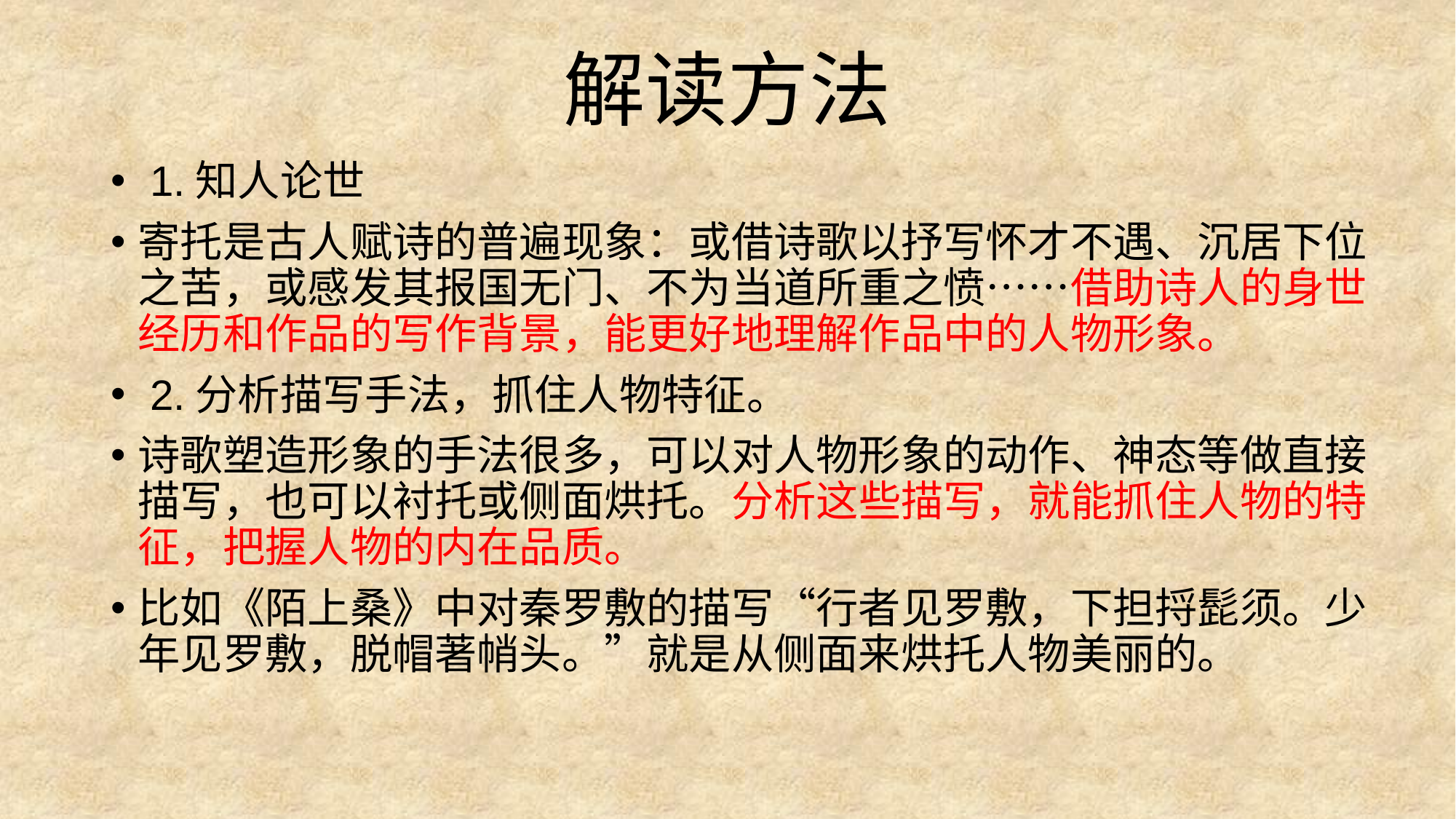

# 解读方法
 1.知人论世
寄托是古人赋诗的普遍现象：或借诗歌以抒写怀才不遇、沉居下位之苦，或感发其报国无门、不为当道所重之愤……借助诗人的身世经历和作品的写作背景，能更好地理解作品中的人物形象。
 2.分析描写手法，抓住人物特征。
诗歌塑造形象的手法很多，可以对人物形象的动作、神态等做直接描写，也可以衬托或侧面烘托。分析这些描写，就能抓住人物的特征，把握人物的内在品质。
比如《陌上桑》中对秦罗敷的描写“行者见罗敷，下担捋髭须。少年见罗敷，脱帽著帩头。”就是从侧面来烘托人物美丽的。